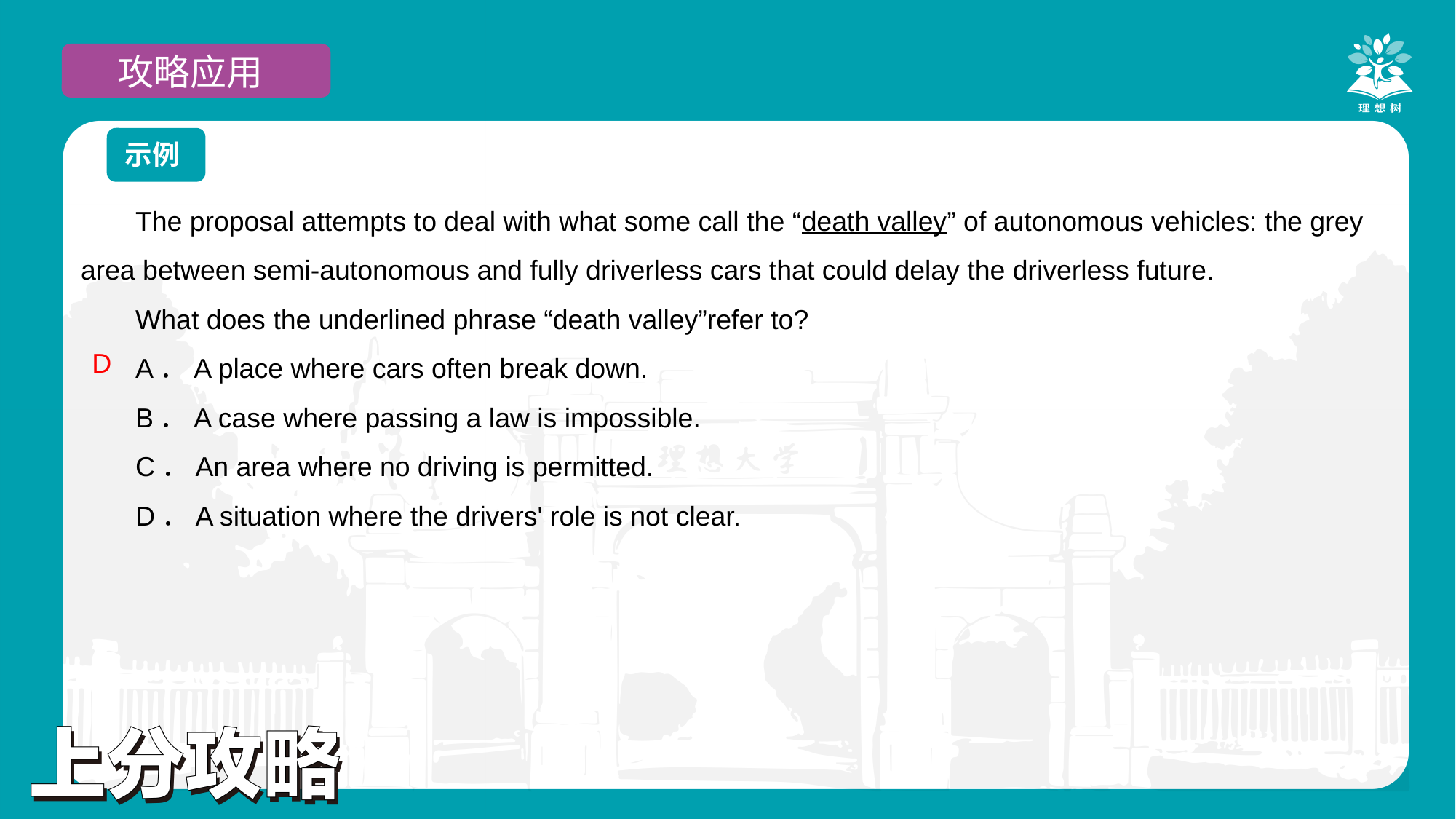

攻略应用

示例
The proposal attempts to deal with what some call the “death valley” of autonomous vehicles: the grey area between semi-autonomous and fully driverless cars that could delay the driverless future.
What does the underlined phrase “death valley”refer to?
A．A place where cars often break down.
B．A case where passing a law is impossible.
C．An area where no driving is permitted.
D．A situation where the drivers' role is not clear.
D